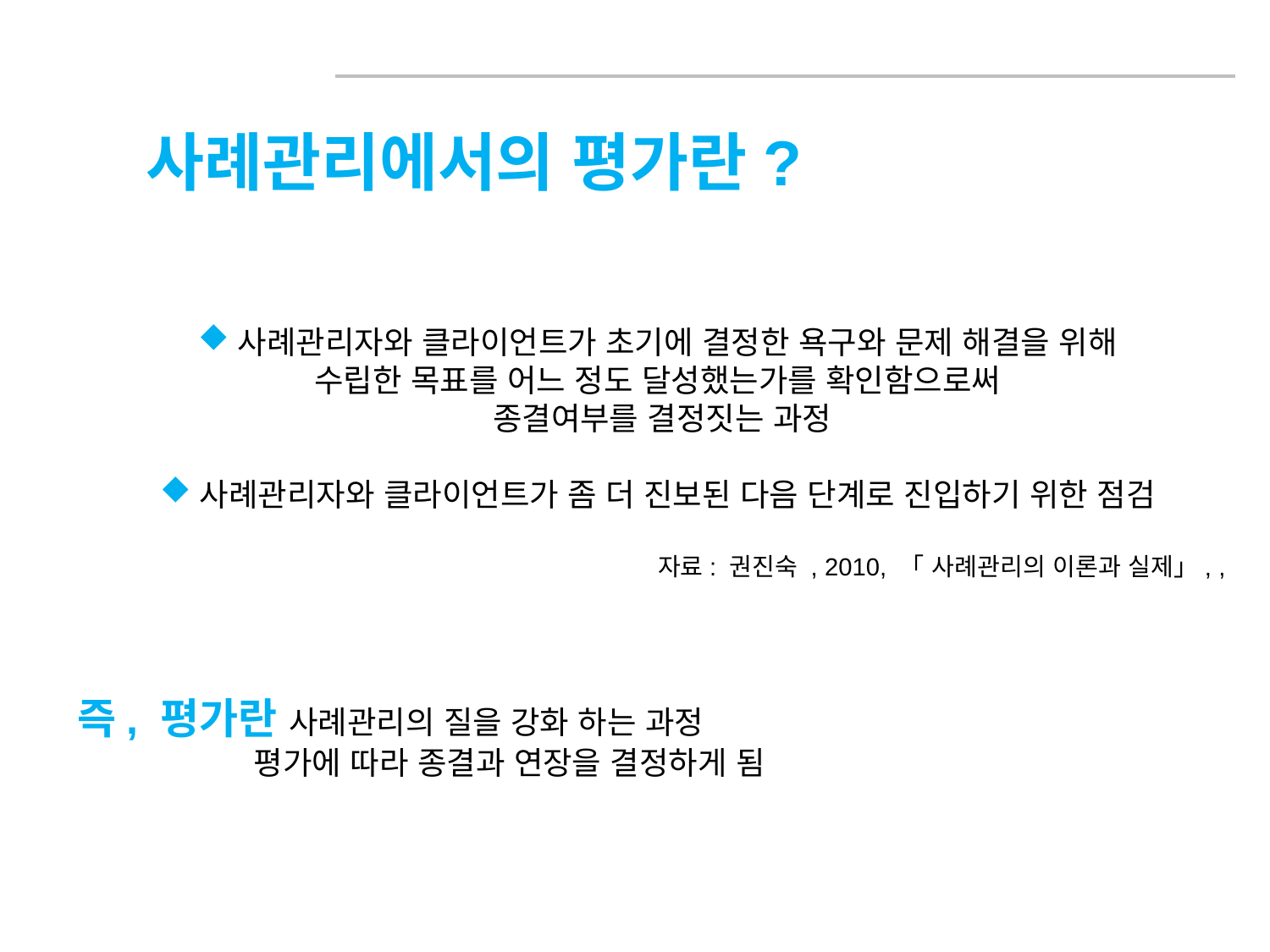

사례관리에서의 평가란?
사례관리자와 클라이언트가 초기에 결정한 욕구와 문제 해결을 위해
수립한 목표를 어느 정도 달성했는가를 확인함으로써
종결여부를 결정짓는 과정

사례관리자와 클라이언트가 좀 더 진보된 다음 단계로 진입하기 위한 점검

자료: 권진숙 , 2010, 「 사례관리의 이론과 실제」, ,
즉, 평가란 사례관리의 질을 강화 하는 과정
                   평가에 따라 종결과 연장을 결정하게 됨